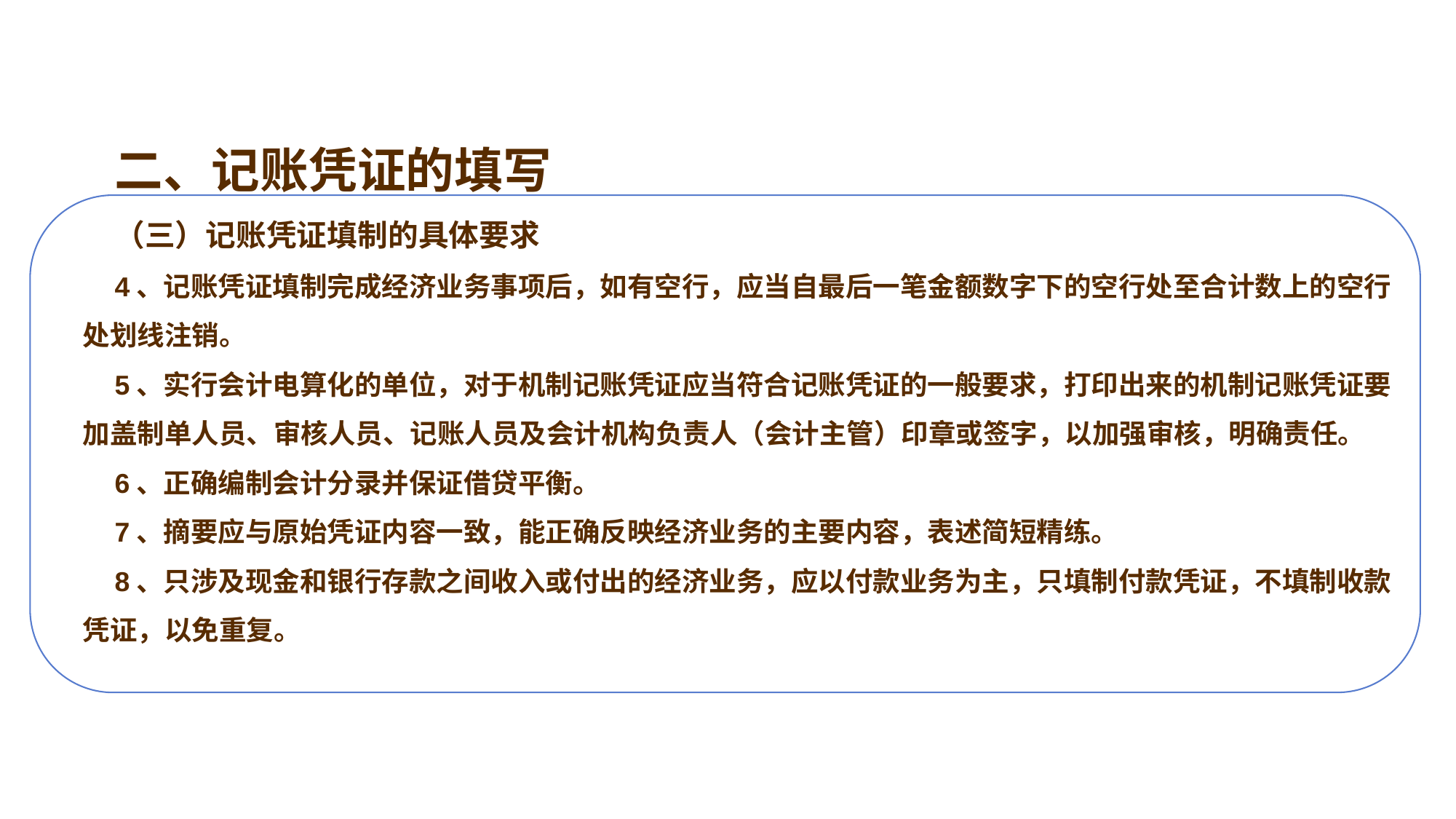

二、记账凭证的填写
（三）记账凭证填制的具体要求
4、记账凭证填制完成经济业务事项后，如有空行，应当自最后一笔金额数字下的空行处至合计数上的空行处划线注销。
5、实行会计电算化的单位，对于机制记账凭证应当符合记账凭证的一般要求，打印出来的机制记账凭证要加盖制单人员、审核人员、记账人员及会计机构负责人（会计主管）印章或签字，以加强审核，明确责任。
6、正确编制会计分录并保证借贷平衡。
7、摘要应与原始凭证内容一致，能正确反映经济业务的主要内容，表述简短精练。
8、只涉及现金和银行存款之间收入或付出的经济业务，应以付款业务为主，只填制付款凭证，不填制收款凭证，以免重复。